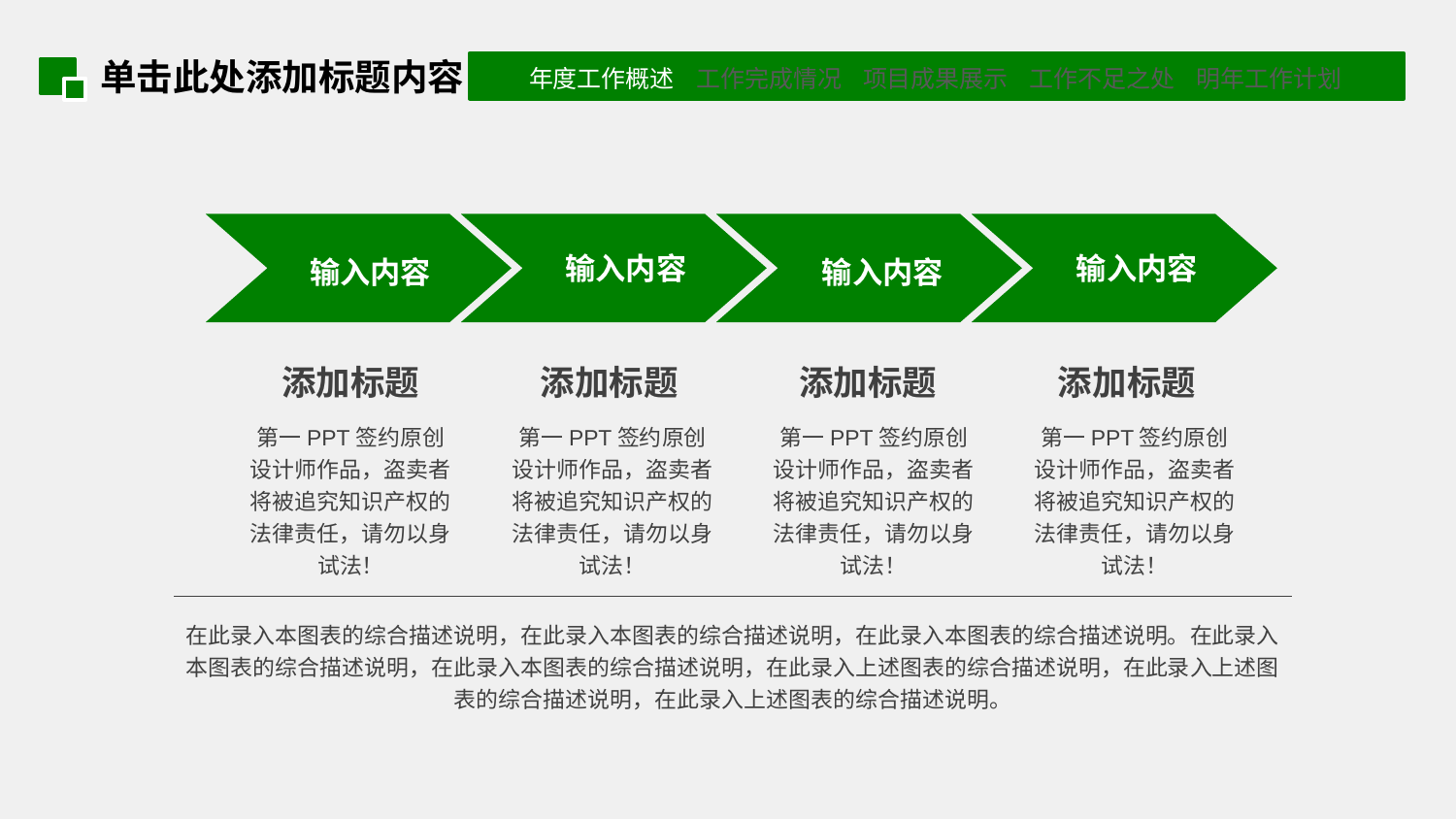

单击此处添加标题内容

输入内容

输入内容

输入内容

输入内容
添加标题
添加标题
添加标题
添加标题
第一PPT签约原创设计师作品，盗卖者将被追究知识产权的法律责任，请勿以身试法！
第一PPT签约原创设计师作品，盗卖者将被追究知识产权的法律责任，请勿以身试法！
第一PPT签约原创设计师作品，盗卖者将被追究知识产权的法律责任，请勿以身试法！
第一PPT签约原创设计师作品，盗卖者将被追究知识产权的法律责任，请勿以身试法！
在此录入本图表的综合描述说明，在此录入本图表的综合描述说明，在此录入本图表的综合描述说明。在此录入本图表的综合描述说明，在此录入本图表的综合描述说明，在此录入上述图表的综合描述说明，在此录入上述图表的综合描述说明，在此录入上述图表的综合描述说明。